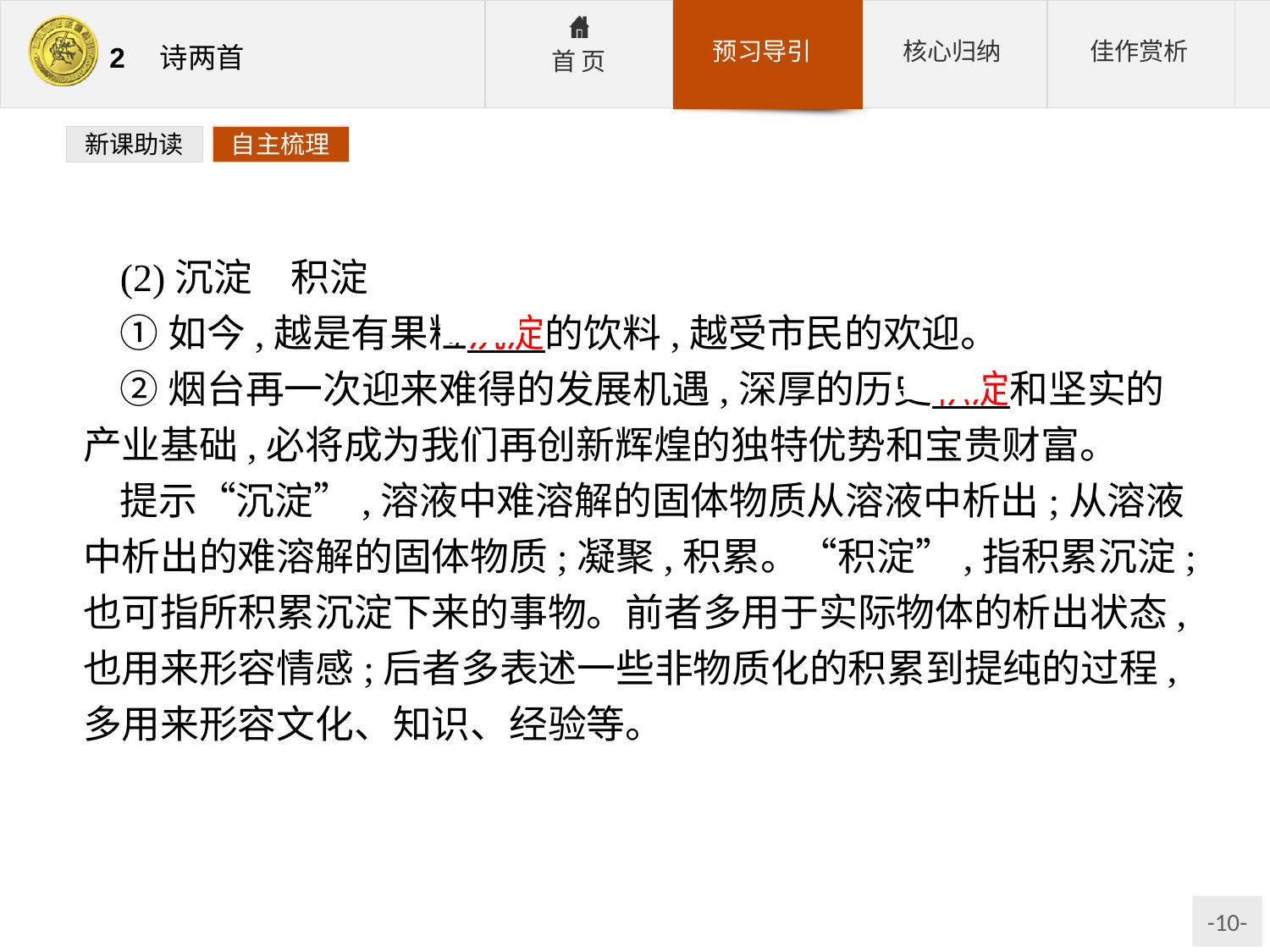

新课助读
自主梳理
(2)沉淀　积淀
①如今,越是有果粒沉淀的饮料,越受市民的欢迎。
②烟台再一次迎来难得的发展机遇,深厚的历史积淀和坚实的产业基础,必将成为我们再创新辉煌的独特优势和宝贵财富。
提示“沉淀”,溶液中难溶解的固体物质从溶液中析出;从溶液中析出的难溶解的固体物质;凝聚,积累。“积淀”,指积累沉淀;也可指所积累沉淀下来的事物。前者多用于实际物体的析出状态,也用来形容情感;后者多表述一些非物质化的积累到提纯的过程,多用来形容文化、知识、经验等。